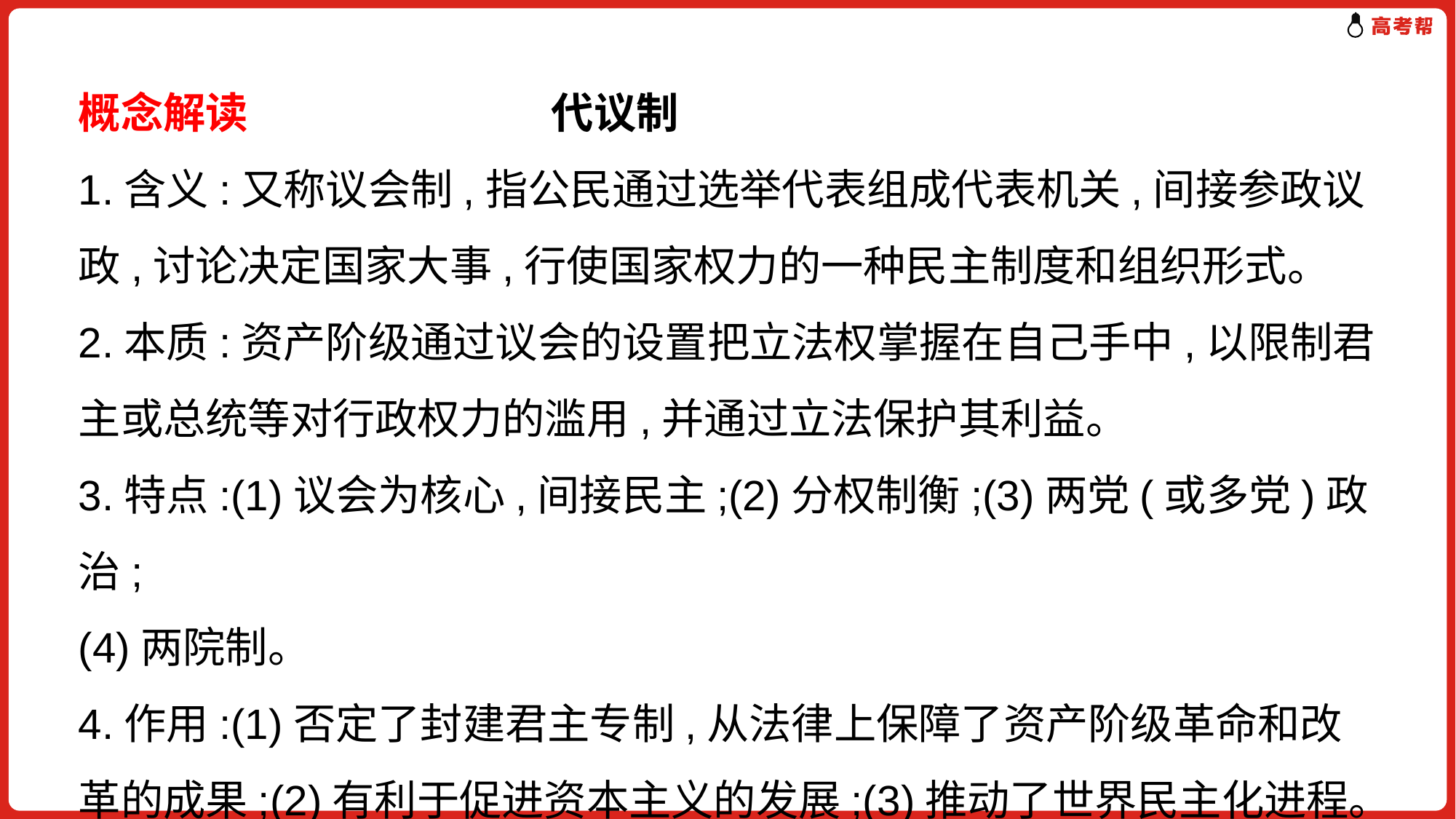

概念解读                                代议制
1.含义:又称议会制,指公民通过选举代表组成代表机关,间接参政议政,讨论决定国家大事,行使国家权力的一种民主制度和组织形式。
2.本质:资产阶级通过议会的设置把立法权掌握在自己手中,以限制君主或总统等对行政权力的滥用,并通过立法保护其利益。
3.特点:(1)议会为核心,间接民主;(2)分权制衡;(3)两党(或多党)政治;
(4)两院制。
4.作用:(1)否定了封建君主专制,从法律上保障了资产阶级革命和改革的成果;(2)有利于促进资本主义的发展;(3)推动了世界民主化进程。